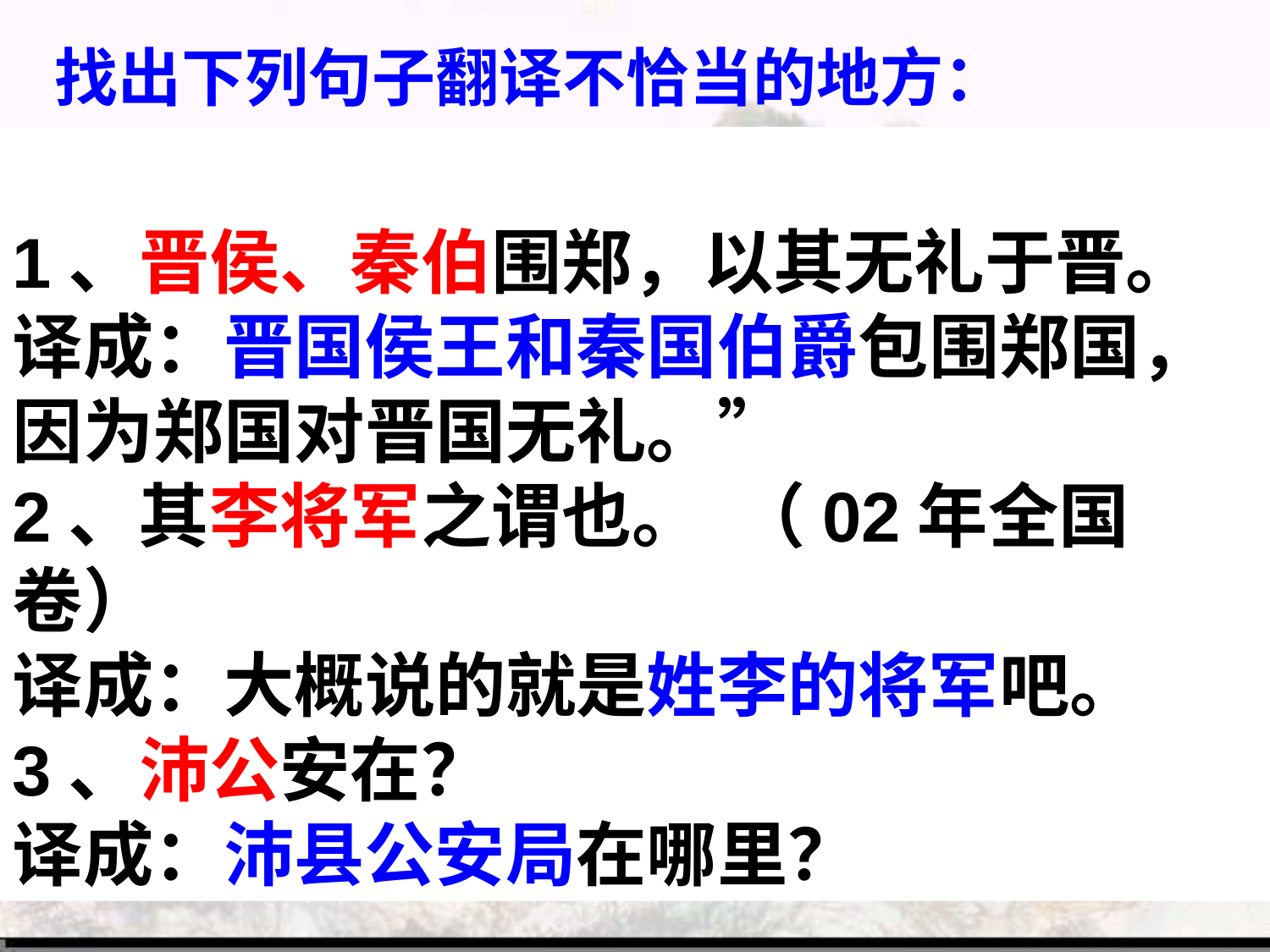

找出下列句子翻译不恰当的地方：

1、晋侯、秦伯围郑，以其无礼于晋。
译成：晋国侯王和秦国伯爵包围郑国，因为郑国对晋国无礼。”
2、其李将军之谓也。  （02年全国卷）
译成：大概说的就是姓李的将军吧。
3、沛公安在？
译成：沛县公安局在哪里？

1、晋侯、秦伯围郑，以其无礼于晋。
译成：晋国侯王和秦国伯爵包围郑国，因为郑国对晋国无礼。”
2、其李将军之谓也。  （02年全国卷）
译成：大概说的就是姓李的将军吧。
3、沛公安在？
译成：沛县公安局在哪里？